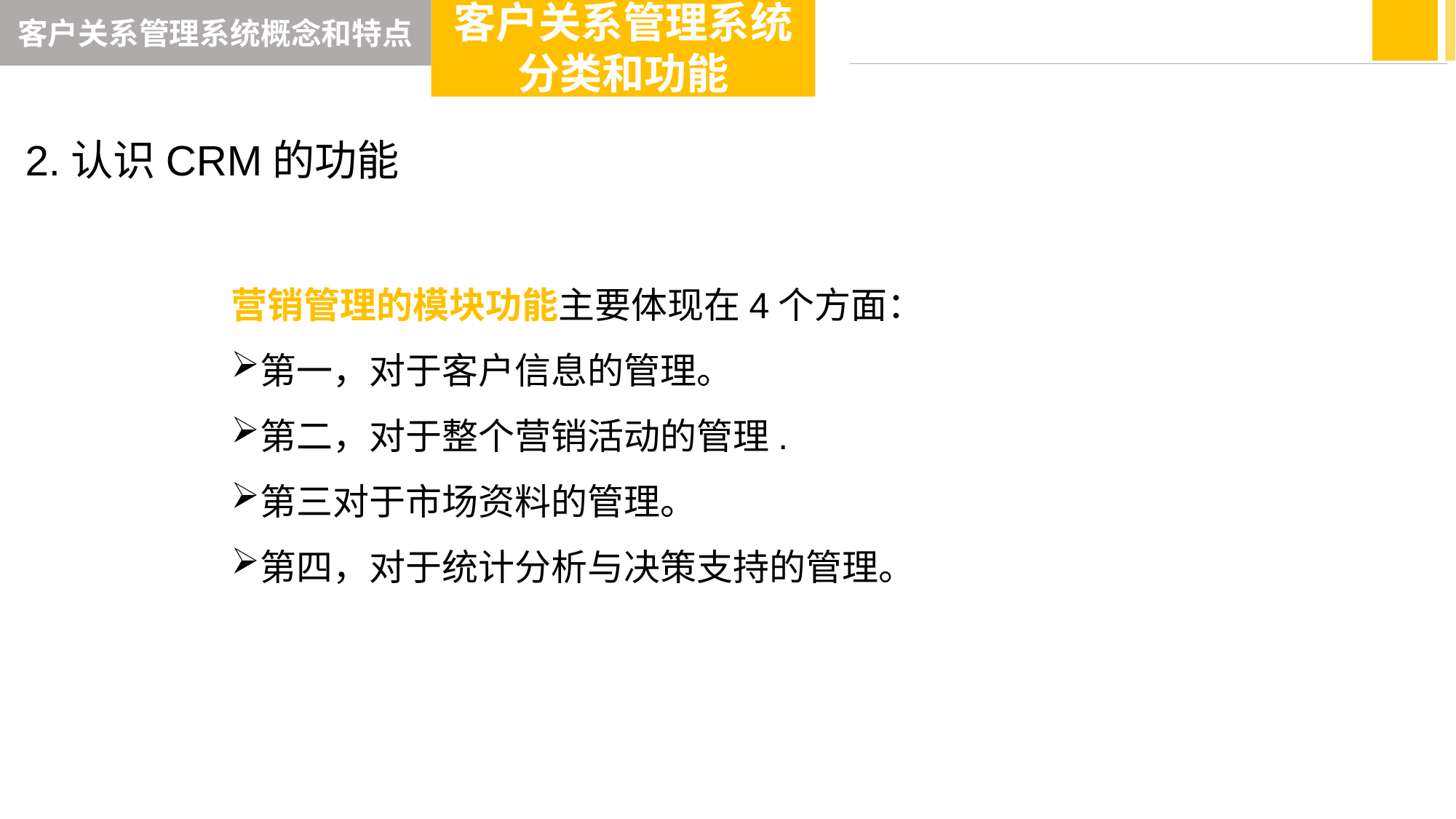

客户关系管理系统概念和特点
客户关系管理系统分类和功能

2.认识CRM的功能
营销管理的模块功能主要体现在4个方面：
第一，对于客户信息的管理。
第二，对于整个营销活动的管理.
第三对于市场资料的管理。
第四，对于统计分析与决策支持的管理。